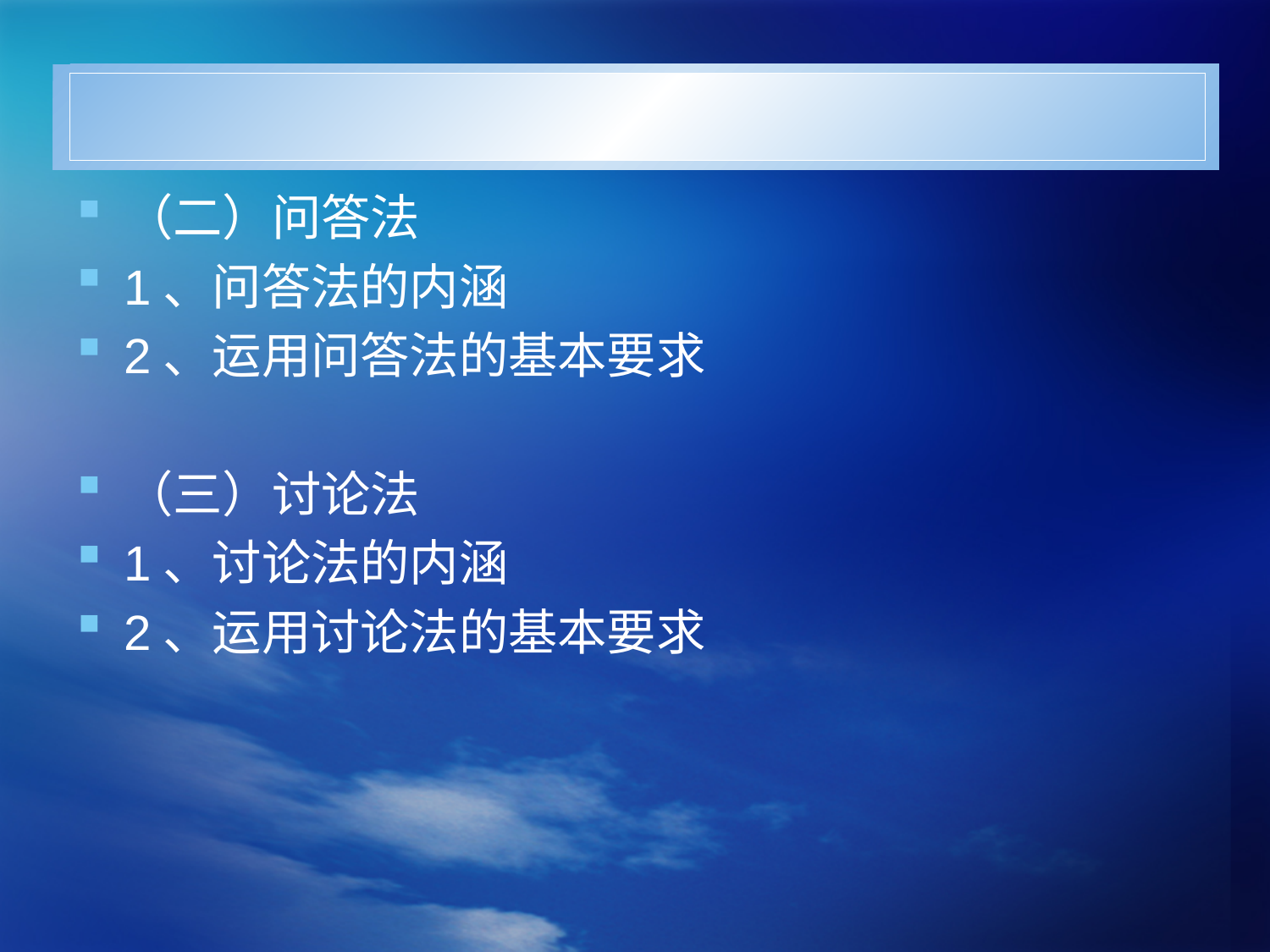

#
（二）问答法
1、问答法的内涵
2、运用问答法的基本要求

（三）讨论法
1、讨论法的内涵
2、运用讨论法的基本要求